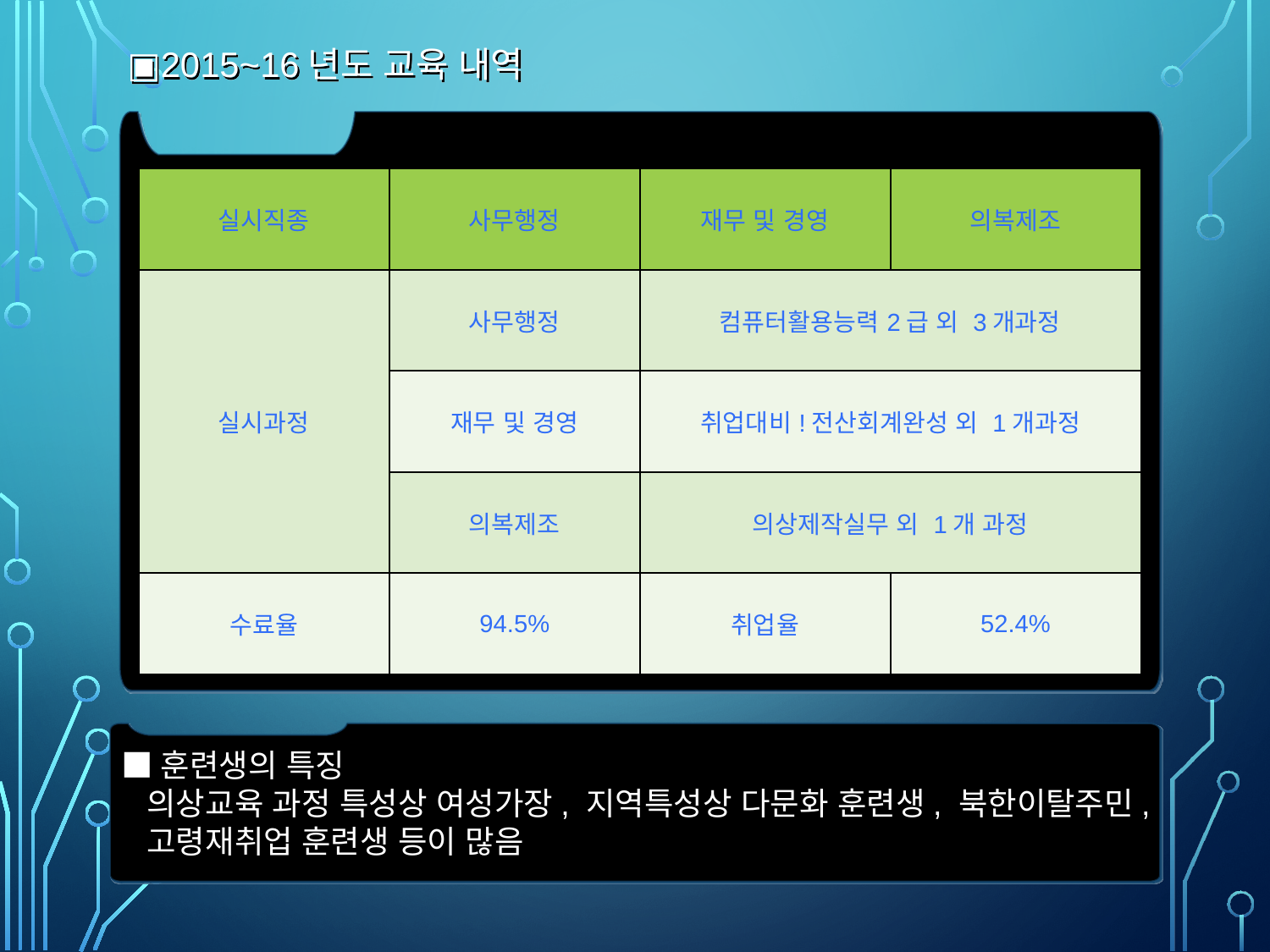

▣2015~16년도 교육 내역

| 실시직종 | 사무행정 | 재무 및 경영 | 의복제조 |
| --- | --- | --- | --- |
| 실시과정 | 사무행정 | 컴퓨터활용능력2급 외 3개과정 |  |
|  | 재무 및 경영 | 취업대비!전산회계완성 외 1개과정 |  |
|  | 의복제조 | 의상제작실무 외 1개 과정 |  |
| 수료율 | 94.5% | 취업율 | 52.4% |
■훈련생의 특징
  의상교육 과정 특성상 여성가장, 지역특성상 다문화 훈련생, 북한이탈주민,
  고령재취업 훈련생 등이 많음